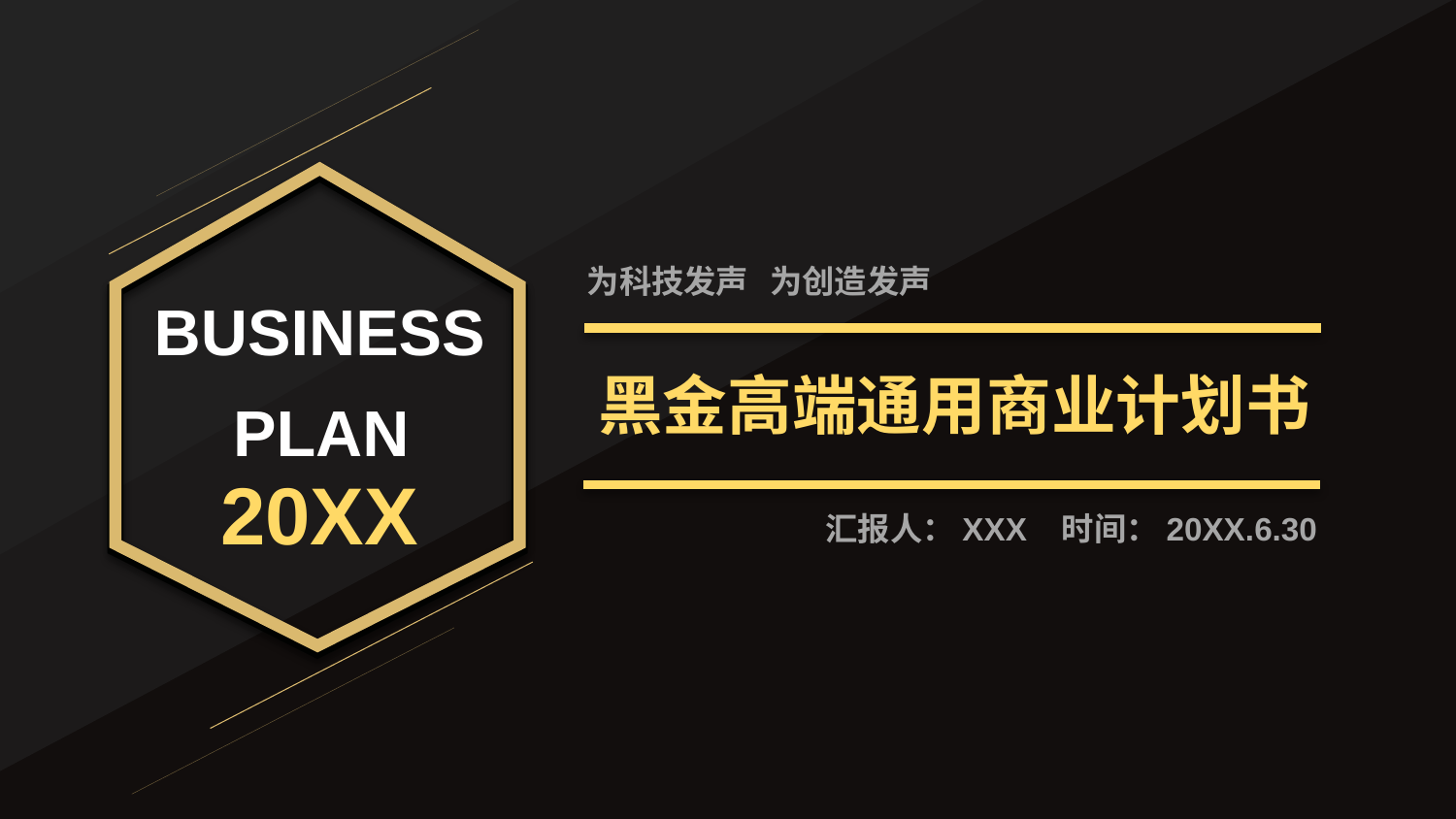

为科技发声   为创造发声
BUSINESS
黑金高端通用商业计划书
PLAN
20XX
汇报人：XXX   时间：20XX.6.30